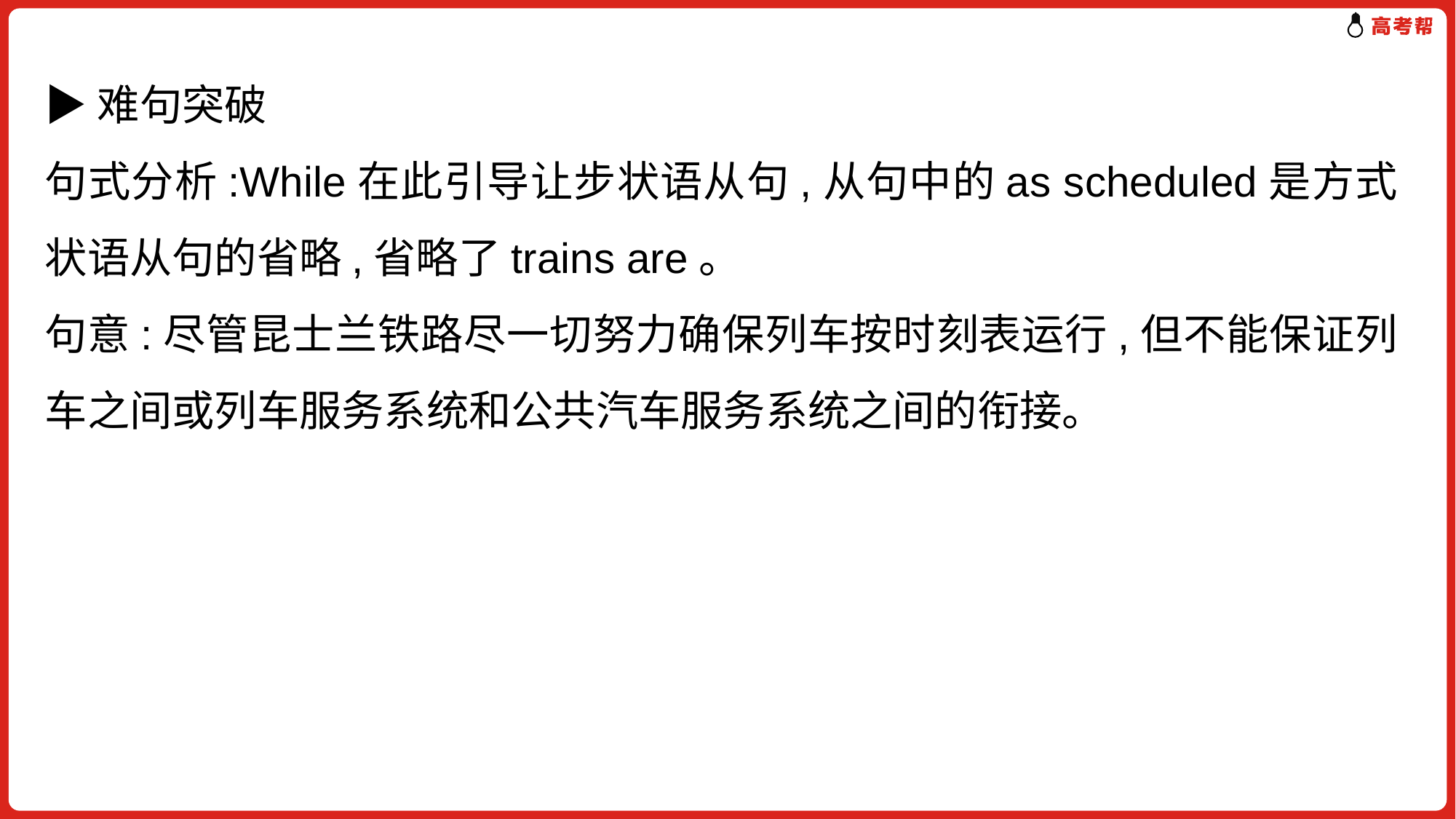

▶难句突破
句式分析:While在此引导让步状语从句,从句中的as scheduled是方式状语从句的省略,省略了trains are。
句意:尽管昆士兰铁路尽一切努力确保列车按时刻表运行,但不能保证列车之间或列车服务系统和公共汽车服务系统之间的衔接。